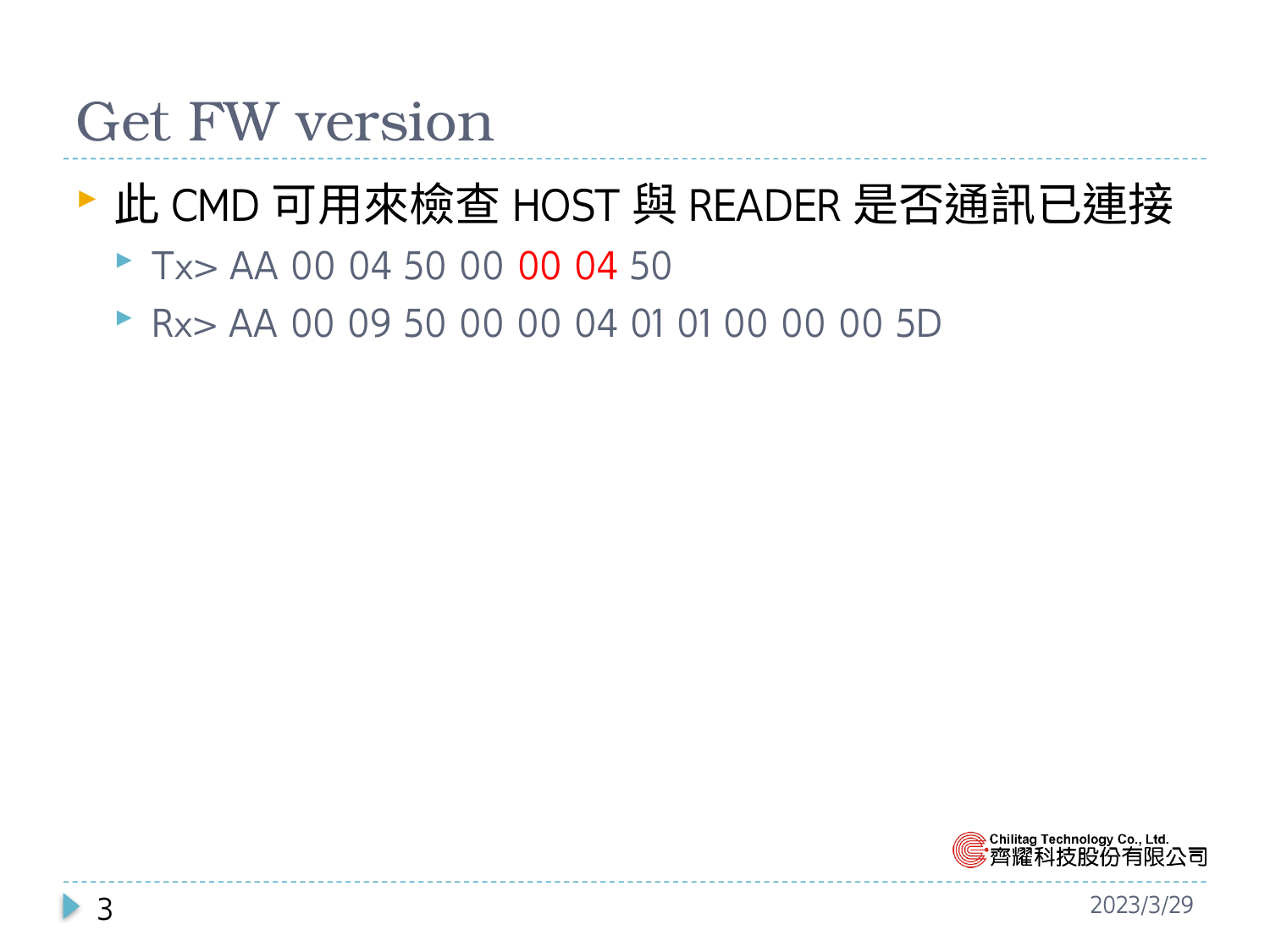

# Get FW version
此CMD可用來檢查HOST與READER是否通訊已連接
Tx> AA 00 04 50 00 00 04 50
Rx> AA 00 09 50 00 00 04 01 01 00 00 00 5D

3
2023/3/29